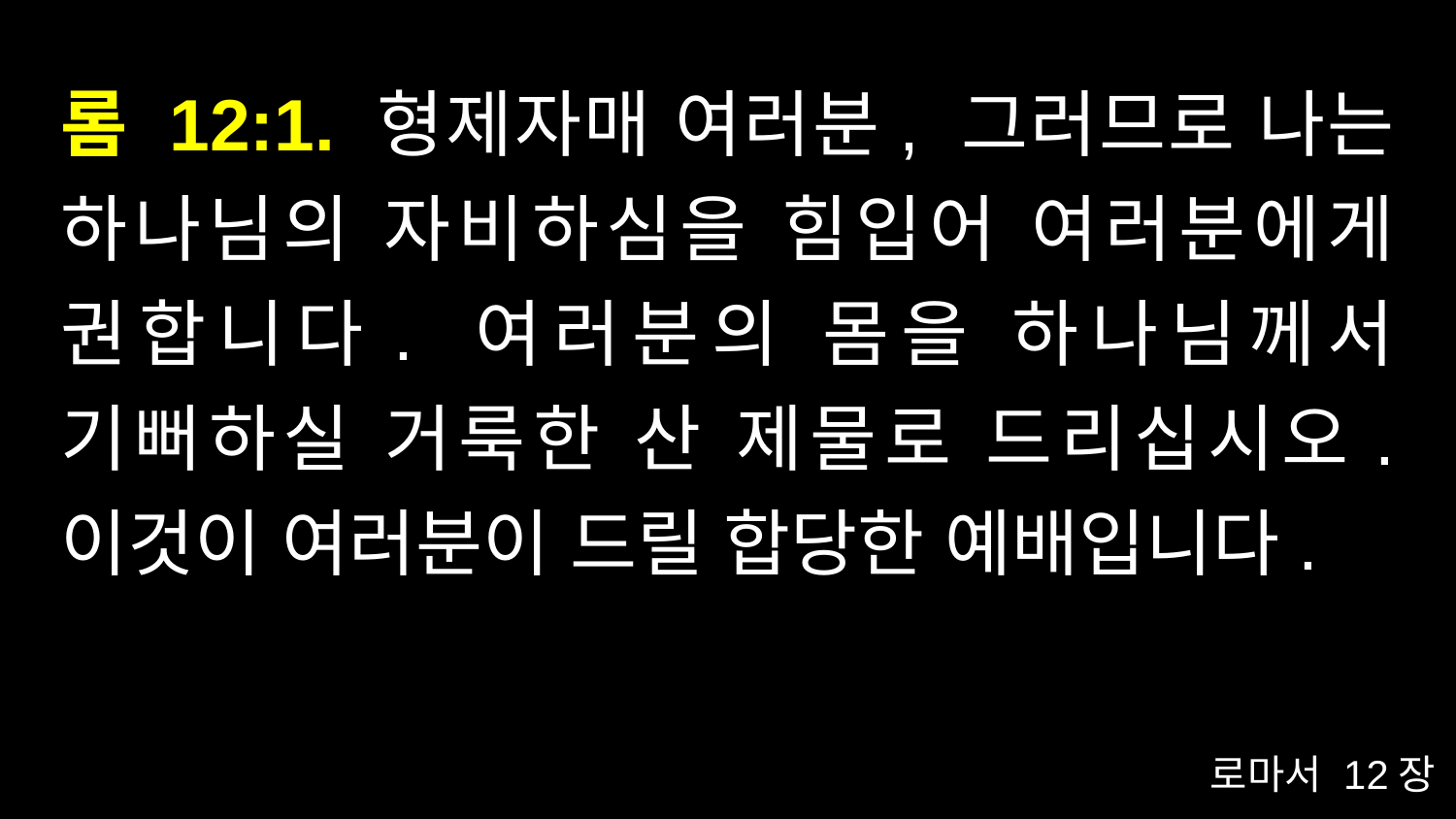

# 롬 12:1. 형제자매 여러분, 그러므로 나는 하나님의 자비하심을 힘입어 여러분에게 권합니다. 여러분의 몸을 하나님께서 기뻐하실 거룩한 산 제물로 드리십시오. 이것이 여러분이 드릴 합당한 예배입니다.
로마서 12장